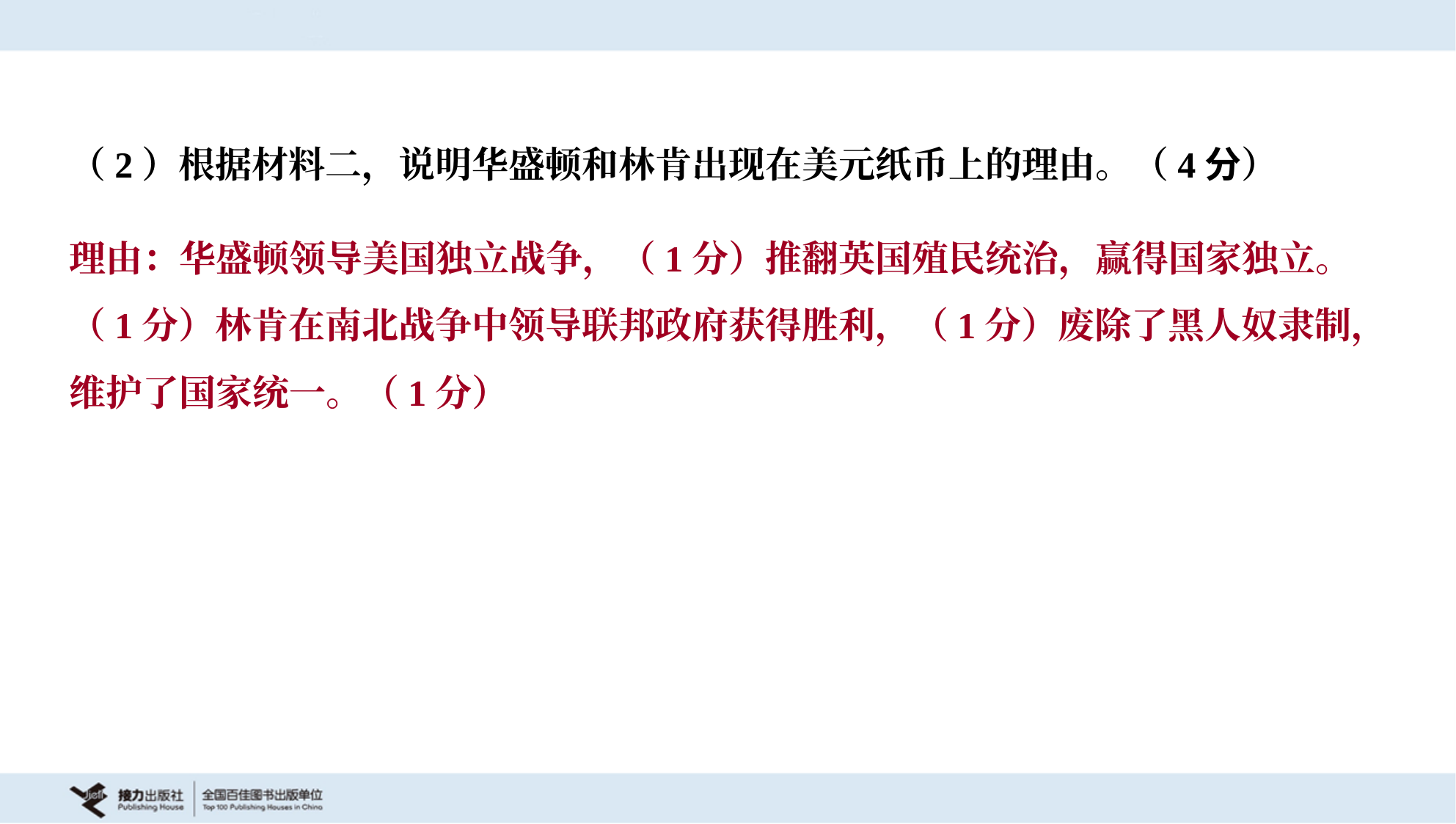

（2）根据材料二，说明华盛顿和林肯出现在美元纸币上的理由。（4分）
理由：华盛顿领导美国独立战争，（1分）推翻英国殖民统治，赢得国家独立。
（1分）林肯在南北战争中领导联邦政府获得胜利，（1分）废除了黑人奴隶制，
维护了国家统一。（1分）